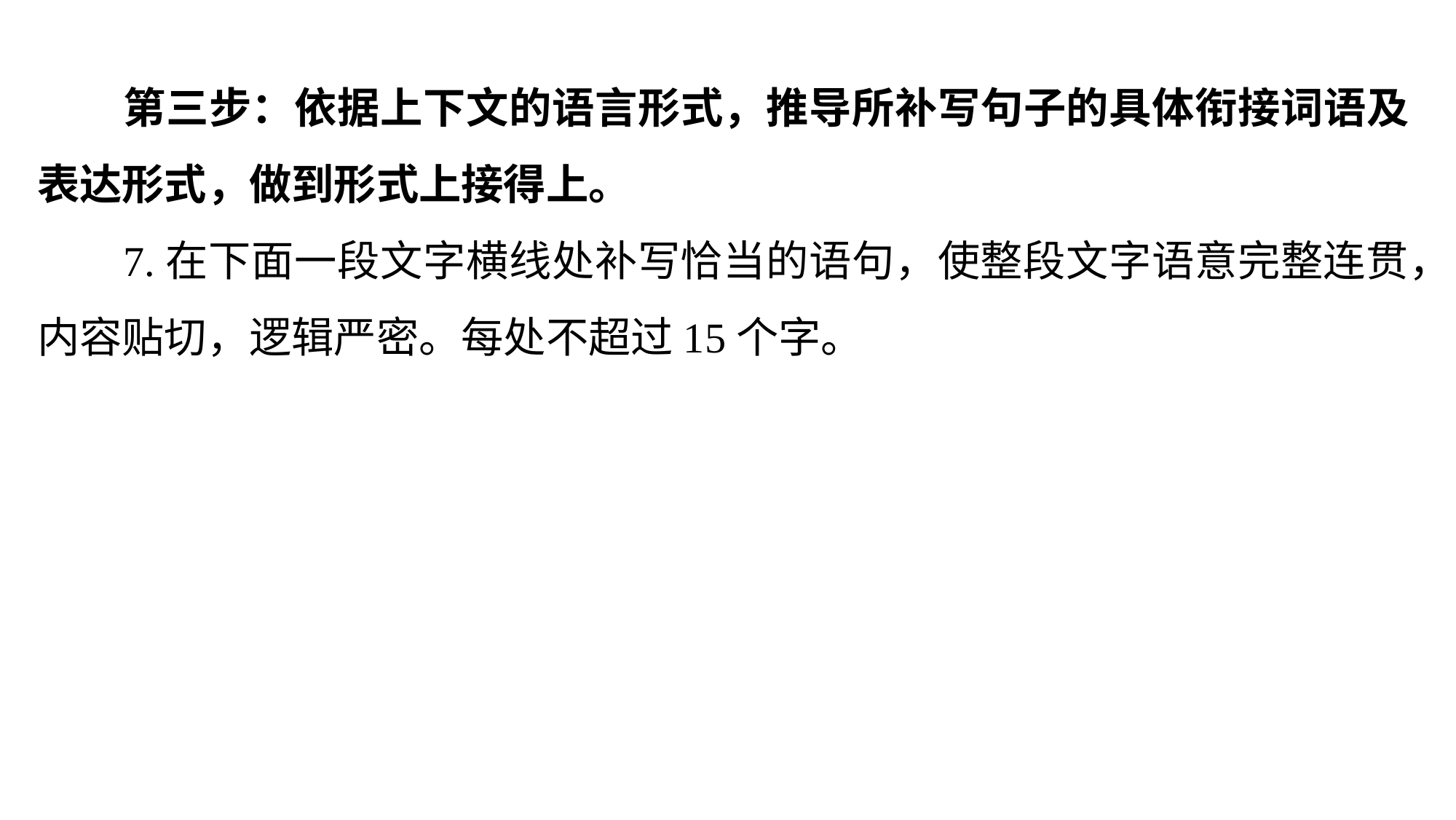

第三步：依据上下文的语言形式，推导所补写句子的具体衔接词语及表达形式，做到形式上接得上。
7.在下面一段文字横线处补写恰当的语句，使整段文字语意完整连贯，内容贴切，逻辑严密。每处不超过15个字。